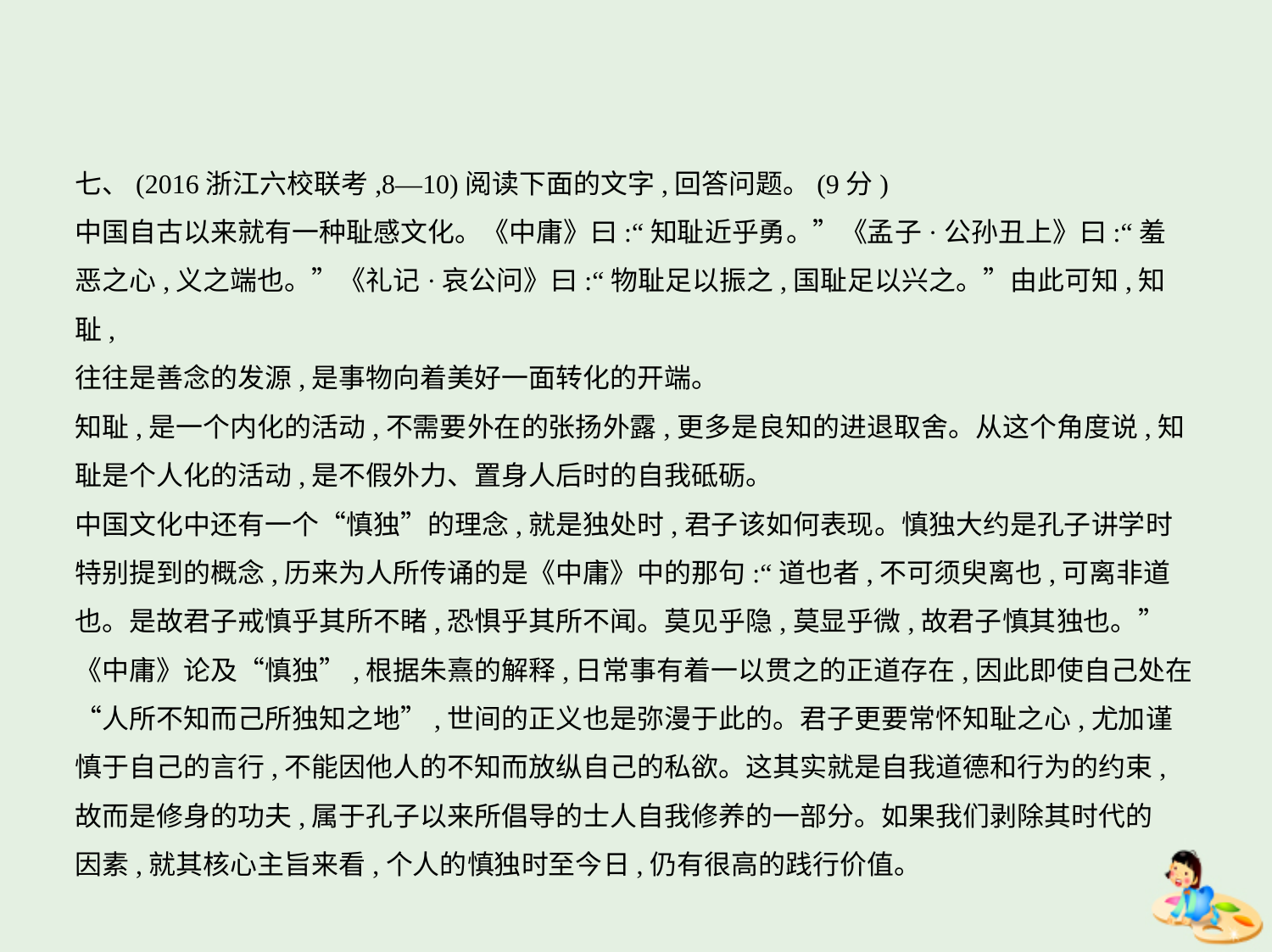

七、(2016浙江六校联考,8—10)阅读下面的文字,回答问题。(9分)
中国自古以来就有一种耻感文化。《中庸》曰:“知耻近乎勇。”《孟子·公孙丑上》曰:“羞
恶之心,义之端也。”《礼记·哀公问》曰:“物耻足以振之,国耻足以兴之。”由此可知,知耻,
往往是善念的发源,是事物向着美好一面转化的开端。
知耻,是一个内化的活动,不需要外在的张扬外露,更多是良知的进退取舍。从这个角度说,知
耻是个人化的活动,是不假外力、置身人后时的自我砥砺。
中国文化中还有一个“慎独”的理念,就是独处时,君子该如何表现。慎独大约是孔子讲学时
特别提到的概念,历来为人所传诵的是《中庸》中的那句:“道也者,不可须臾离也,可离非道
也。是故君子戒慎乎其所不睹,恐惧乎其所不闻。莫见乎隐,莫显乎微,故君子慎其独也。”
《中庸》论及“慎独”,根据朱熹的解释,日常事有着一以贯之的正道存在,因此即使自己处在
“人所不知而己所独知之地”,世间的正义也是弥漫于此的。君子更要常怀知耻之心,尤加谨
慎于自己的言行,不能因他人的不知而放纵自己的私欲。这其实就是自我道德和行为的约束,
故而是修身的功夫,属于孔子以来所倡导的士人自我修养的一部分。如果我们剥除其时代的
因素,就其核心主旨来看,个人的慎独时至今日,仍有很高的践行价值。